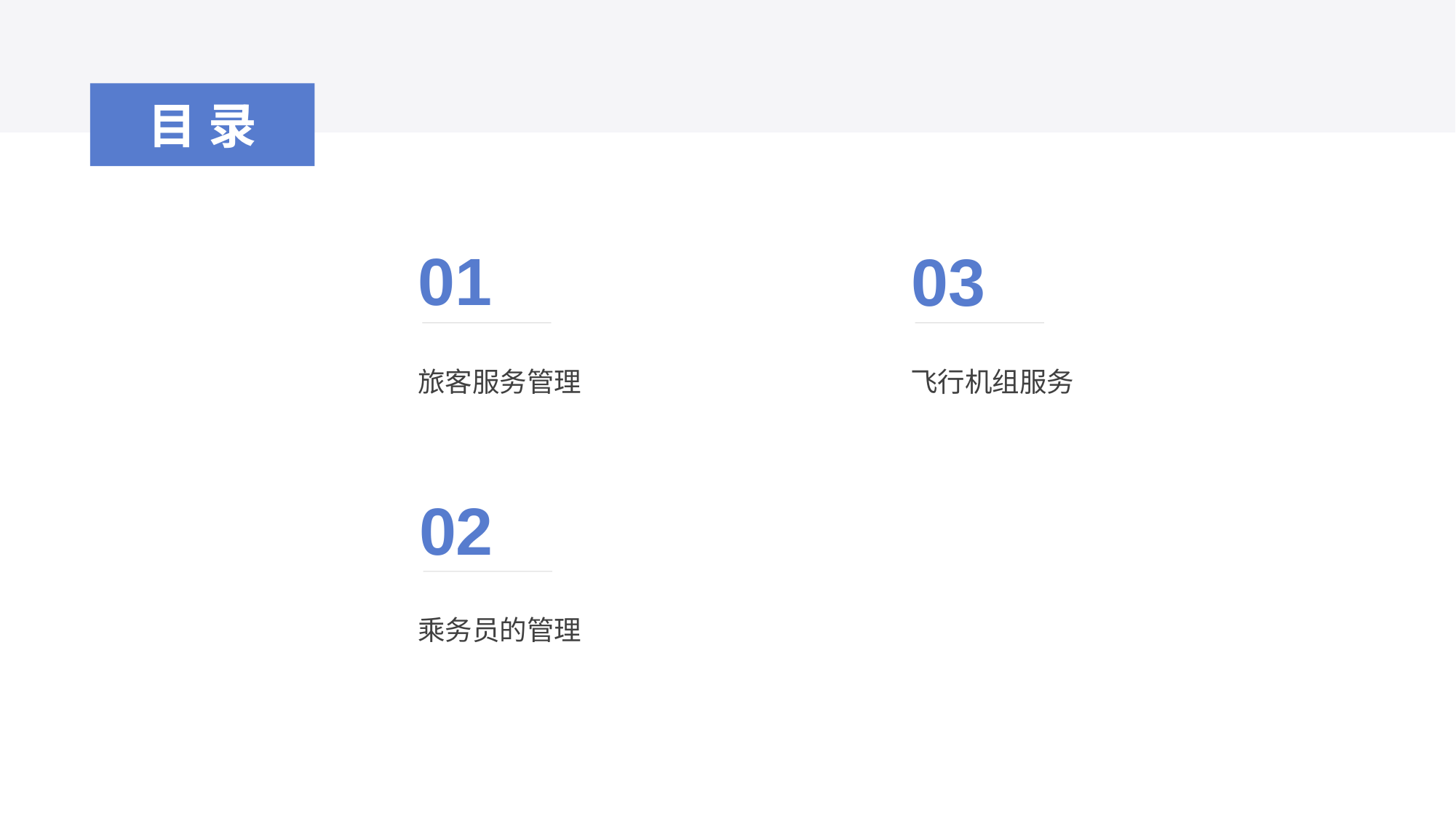

目录
01
03
旅客服务管理
飞行机组服务
02
乘务员的管理